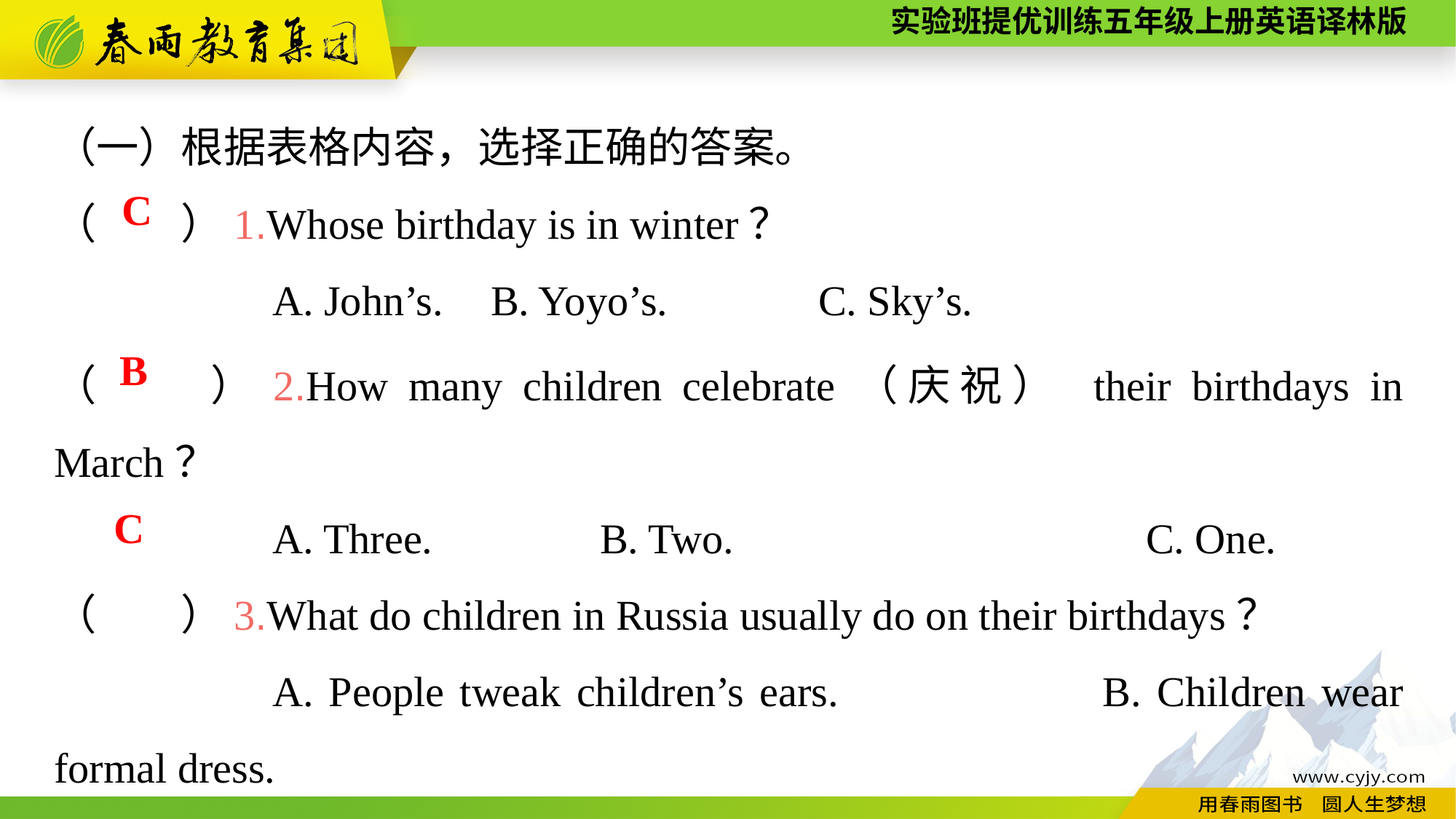

（一）根据表格内容，选择正确的答案。
（　　）1.Whose birthday is in winter？
		A. John’s.	B. Yoyo’s.		C. Sky’s.
C
（　　）2.How many children celebrate（庆祝） their birthdays in March？
		A. Three.		B. Two.				C. One.
（　　）3.What do children in Russia usually do on their birthdays？
		A. People tweak children’s ears.		   B. Children wear formal dress.
		C. Both A and B.
B
C